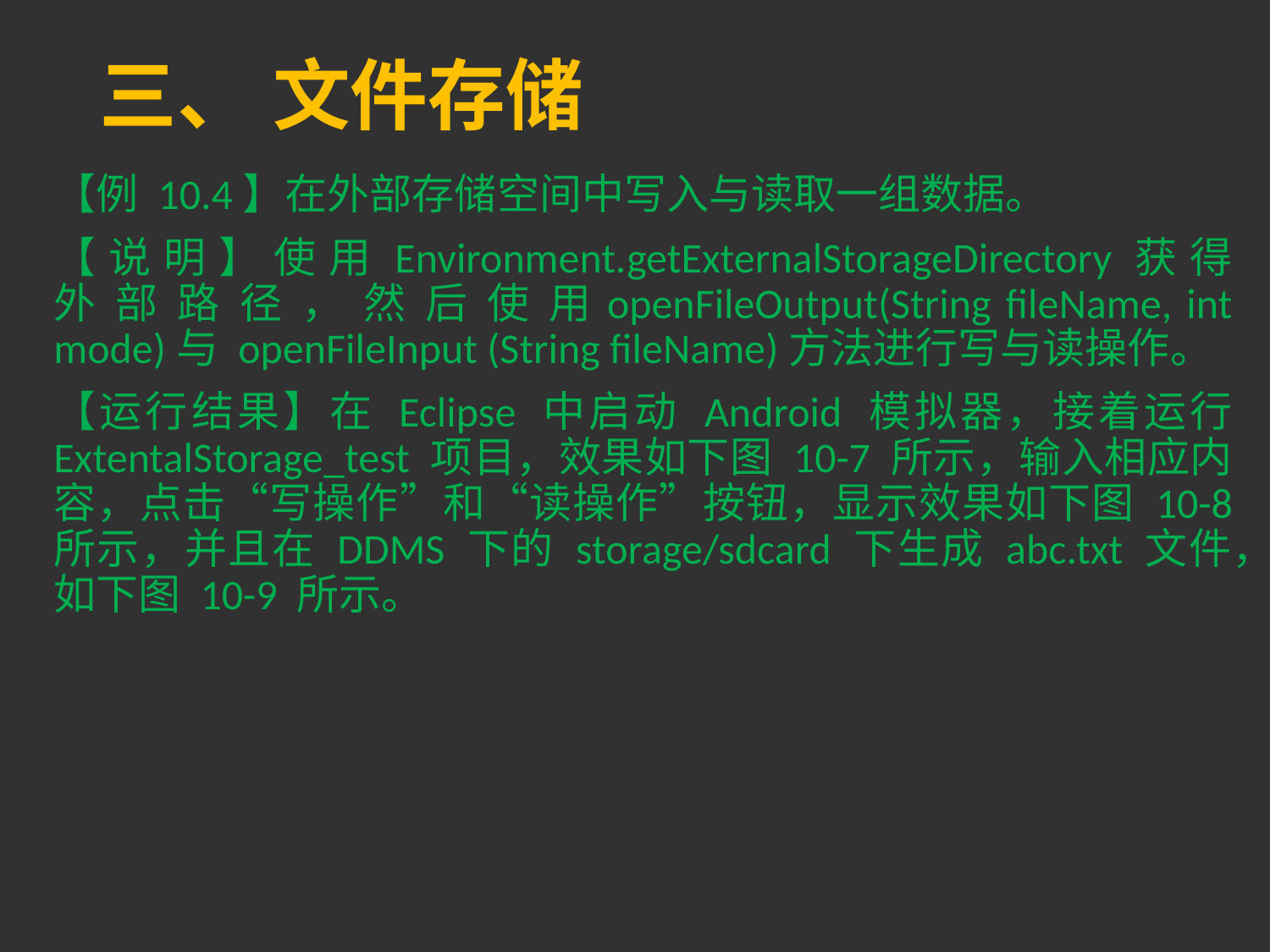

# 三、 文件存储
【例 10.4】在外部存储空间中写入与读取一组数据。
【 说 明 】 使 用 Environment.getExternalStorageDirectory 获 得 外 部 路 径 ， 然 后 使 用openFileOutput(String fileName, int mode)与 openFileInput (String fileName)方法进行写与读操作。
【运行结果】在 Eclipse 中启动 Android 模拟器，接着运行 ExtentalStorage_test 项目，效果如下图 10-7 所示，输入相应内容，点击“写操作”和“读操作”按钮，显示效果如下图 10-8 所示，并且在 DDMS 下的 storage/sdcard 下生成 abc.txt 文件，如下图 10-9 所示。